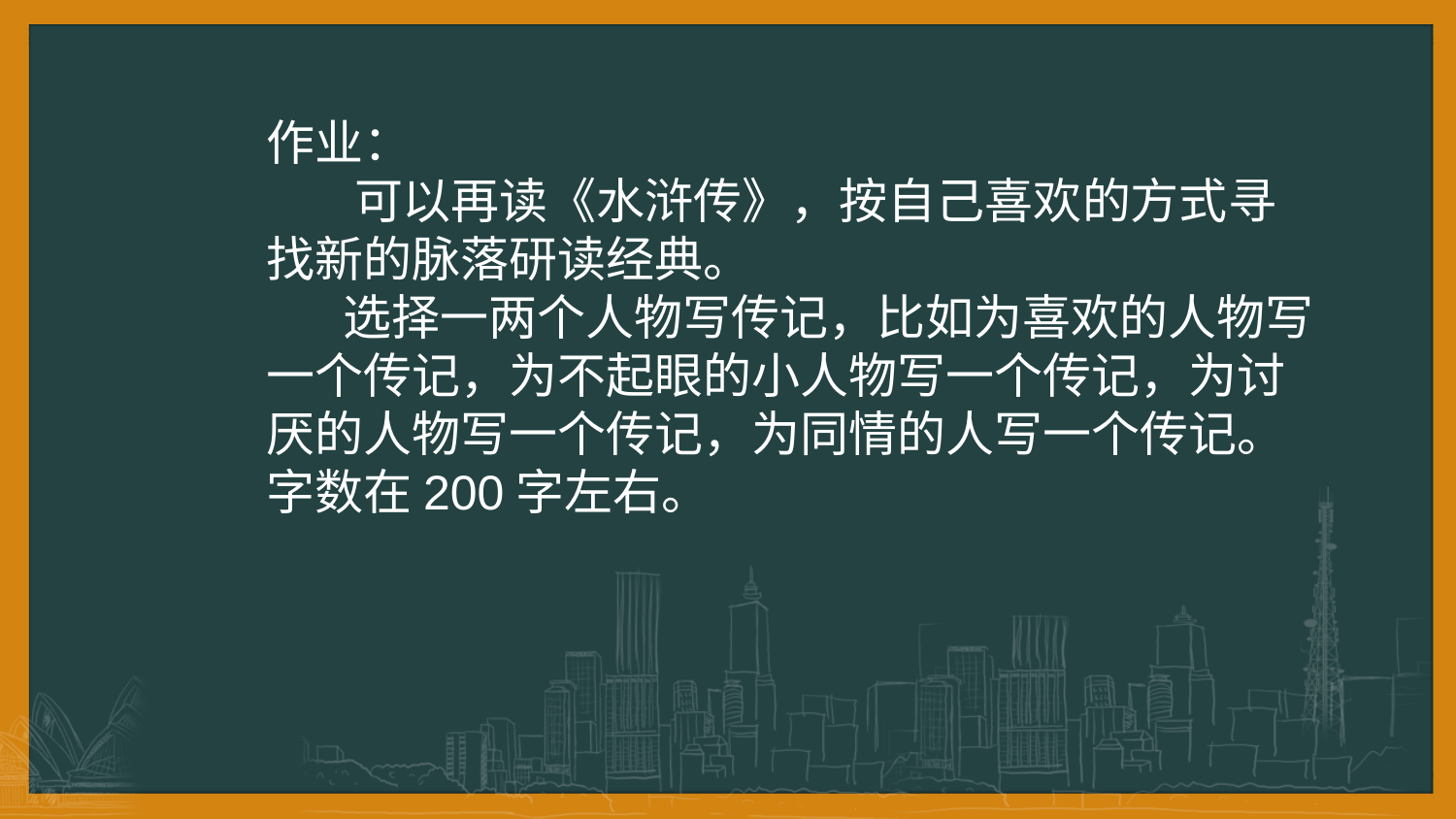

作业：
       可以再读《水浒传》，按自己喜欢的方式寻找新的脉落研读经典。
      选择一两个人物写传记，比如为喜欢的人物写一个传记，为不起眼的小人物写一个传记，为讨厌的人物写一个传记，为同情的人写一个传记。
字数在200字左右。